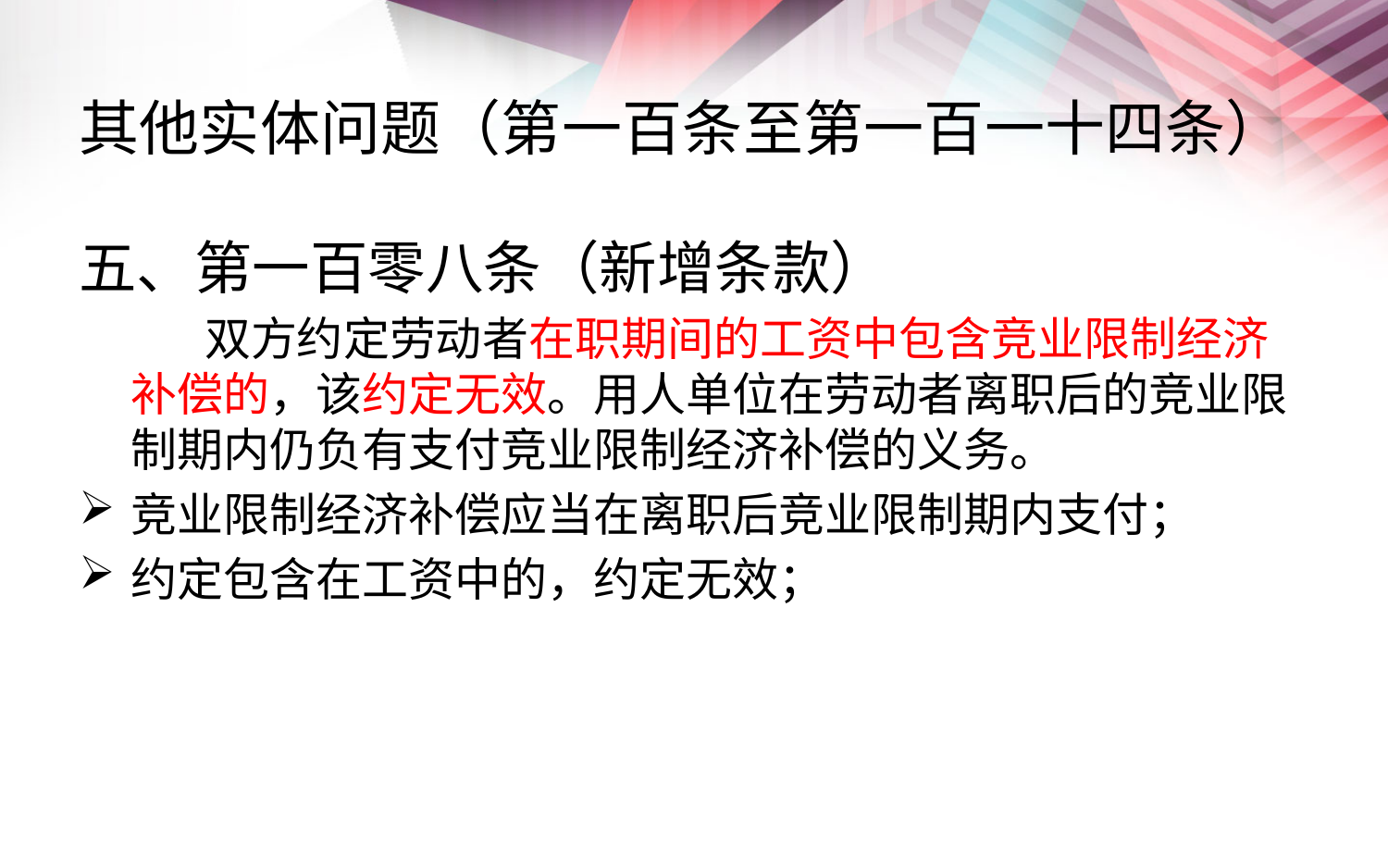

# 其他实体问题（第一百条至第一百一十四条）
五、第一百零八条（新增条款）
           双方约定劳动者在职期间的工资中包含竞业限制经济补偿的，该约定无效。用人单位在劳动者离职后的竞业限制期内仍负有支付竞业限制经济补偿的义务。
竞业限制经济补偿应当在离职后竞业限制期内支付；
约定包含在工资中的，约定无效；